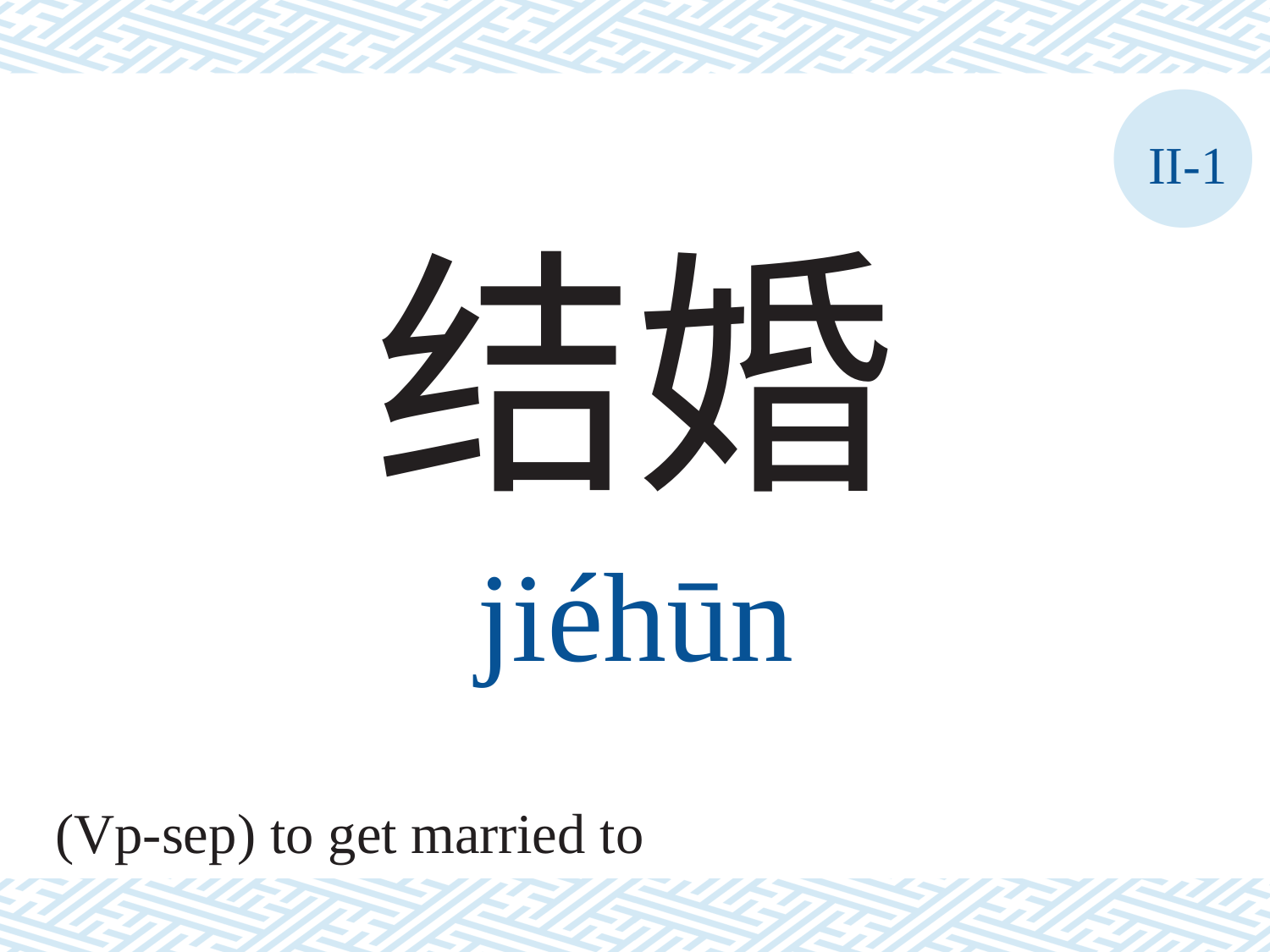

II-1
结婚
jiéhūn
(Vp-sep) to get married to